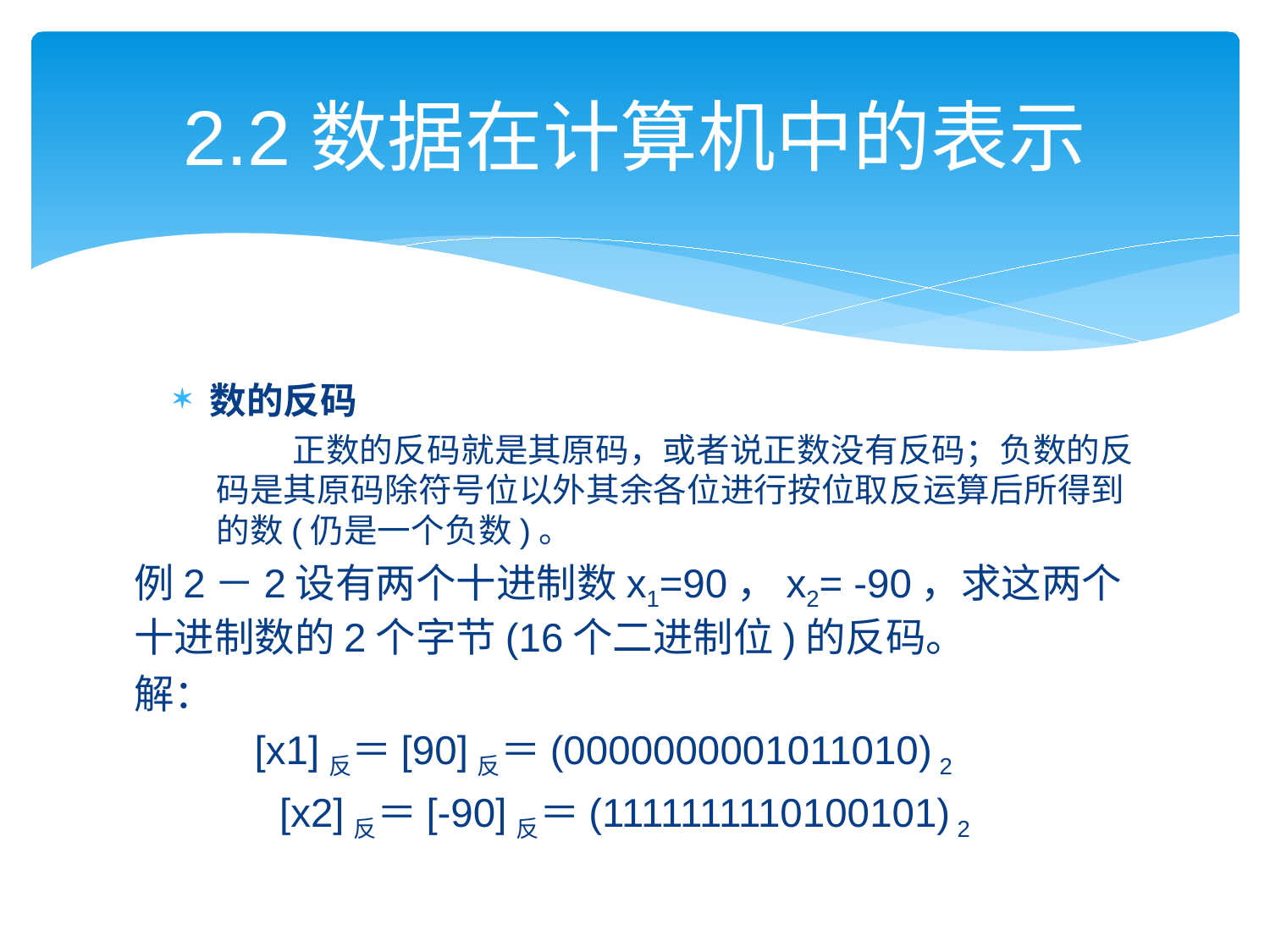

# 2.2数据在计算机中的表示
数的反码
         正数的反码就是其原码，或者说正数没有反码；负数的反码是其原码除符号位以外其余各位进行按位取反运算后所得到的数(仍是一个负数)。
例2－2设有两个十进制数x1=90，x2= -90，求这两个十进制数的2个字节(16个二进制位)的反码。
解：
	[x1]反＝[90]反＝(0000000001011010) 2
             [x2]反＝[-90]反＝(1111111110100101) 2